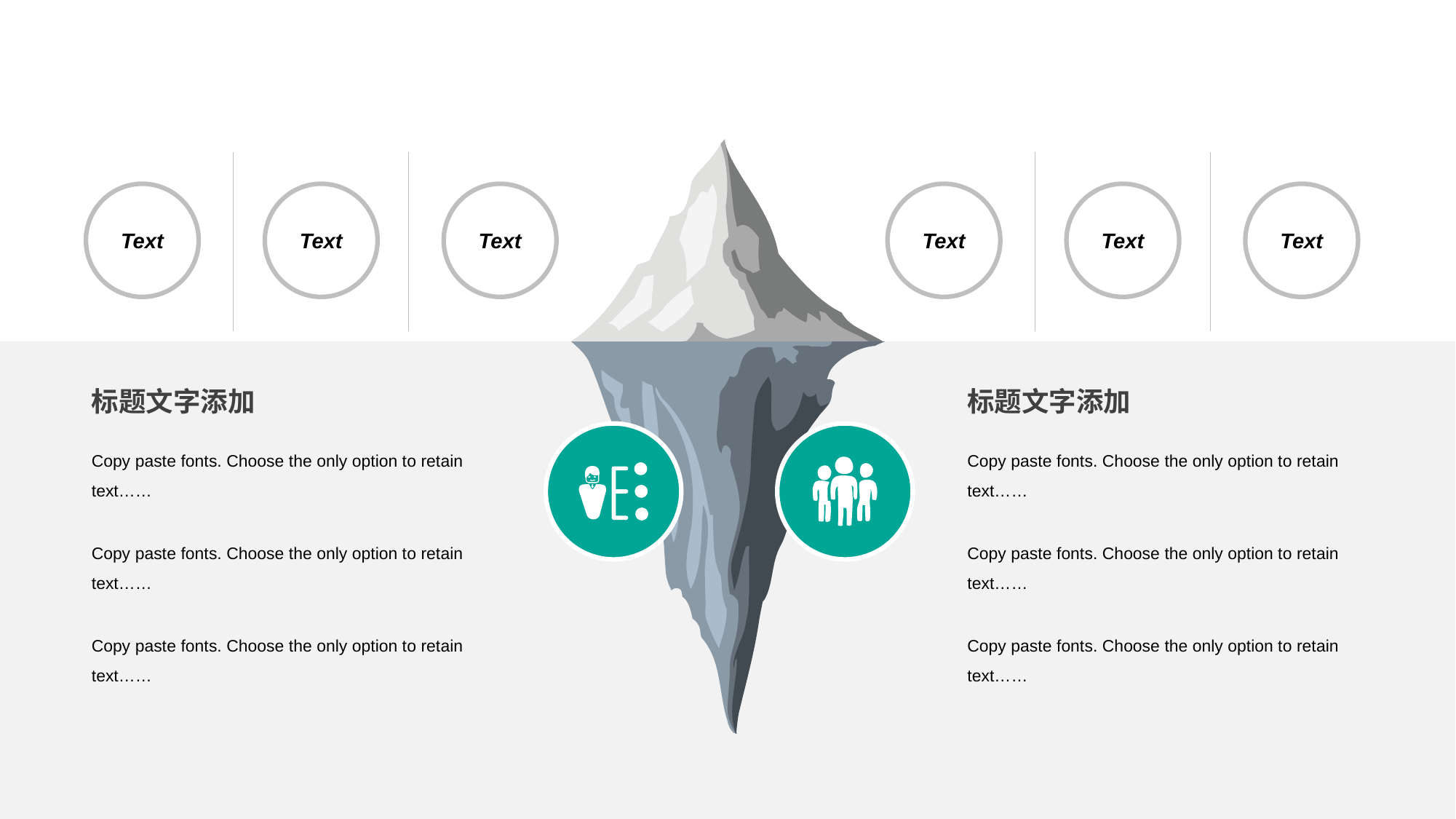

Text
Text
Text
Text
Text
Text

标题文字添加
标题文字添加

Copy paste fonts. Choose the only option to retain text……
Copy paste fonts. Choose the only option to retain text……
Copy paste fonts. Choose the only option to retain text……
Copy paste fonts. Choose the only option to retain text……
Copy paste fonts. Choose the only option to retain text……
Copy paste fonts. Choose the only option to retain text……